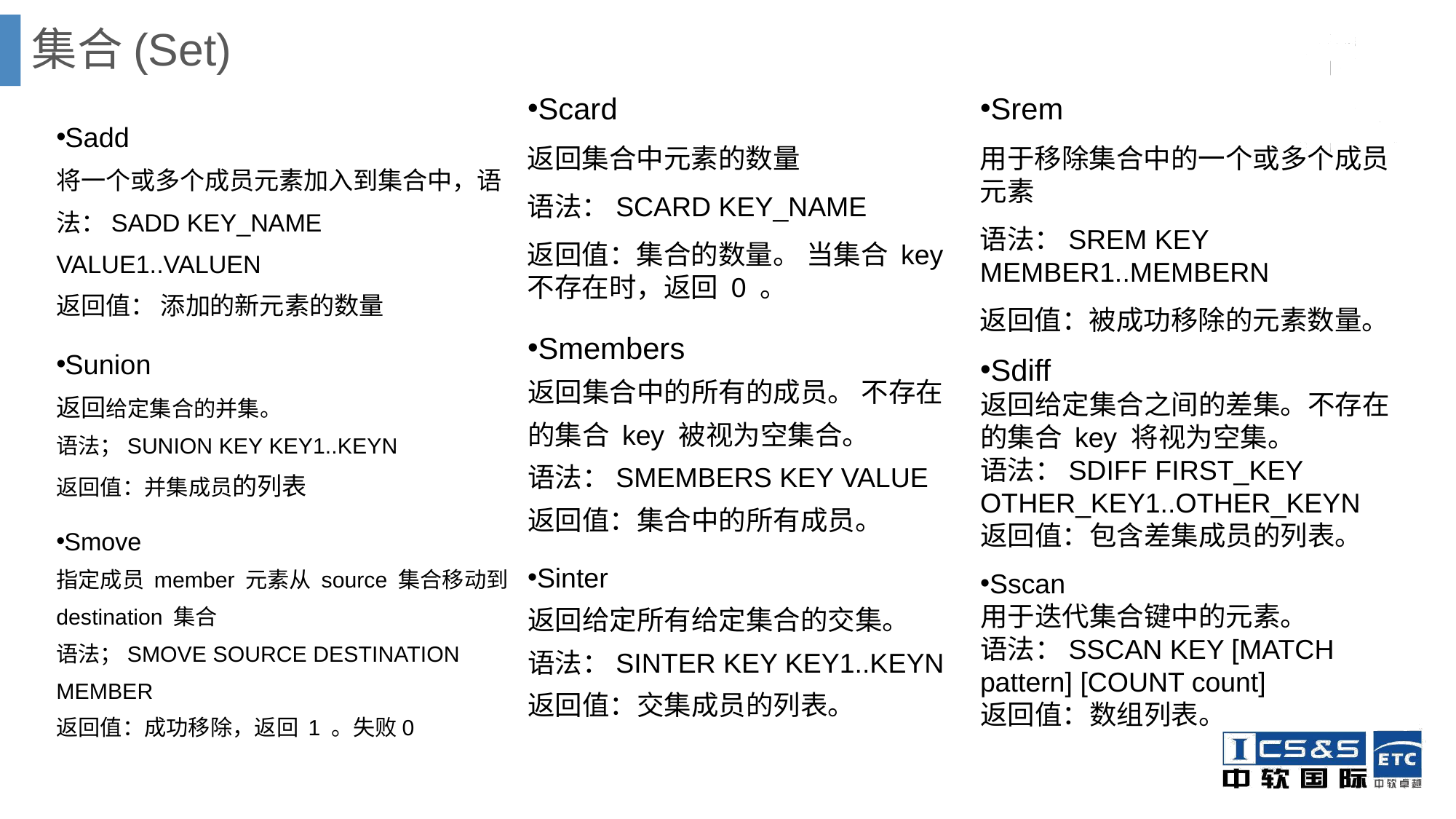

# 集合(Set)
Scard
返回集合中元素的数量
语法：SCARD KEY_NAME
返回值：集合的数量。 当集合 key  不存在时，返回 0 。
Smembers
返回集合中的所有的成员。 不存在的集合 key 被视为空集合。
语法：SMEMBERS KEY VALUE
返回值：集合中的所有成员。
Sinter
返回给定所有给定集合的交集。
语法：SINTER KEY KEY1..KEYN
返回值：交集成员的列表。
Srem
用于移除集合中的一个或多个成员元素
语法：SREM KEY MEMBER1..MEMBERN
返回值：被成功移除的元素数量。
Sdiff
返回给定集合之间的差集。不存在的集合 key 将视为空集。
语法：SDIFF FIRST_KEY OTHER_KEY1..OTHER_KEYN
返回值：包含差集成员的列表。
Sscan
用于迭代集合键中的元素。
语法：SSCAN KEY [MATCH pattern] [COUNT count]
返回值：数组列表。
Sadd
将一个或多个成员元素加入到集合中，语法：SADD KEY_NAME VALUE1..VALUEN
返回值： 添加的新元素的数量
Sunion
返回给定集合的并集。
语法；SUNION KEY KEY1..KEYN
返回值：并集成员的列表
Smove
指定成员 member 元素从 source 集合移动到 destination 集合
语法；SMOVE SOURCE DESTINATION MEMBER
返回值：成功移除，返回 1 。失败0